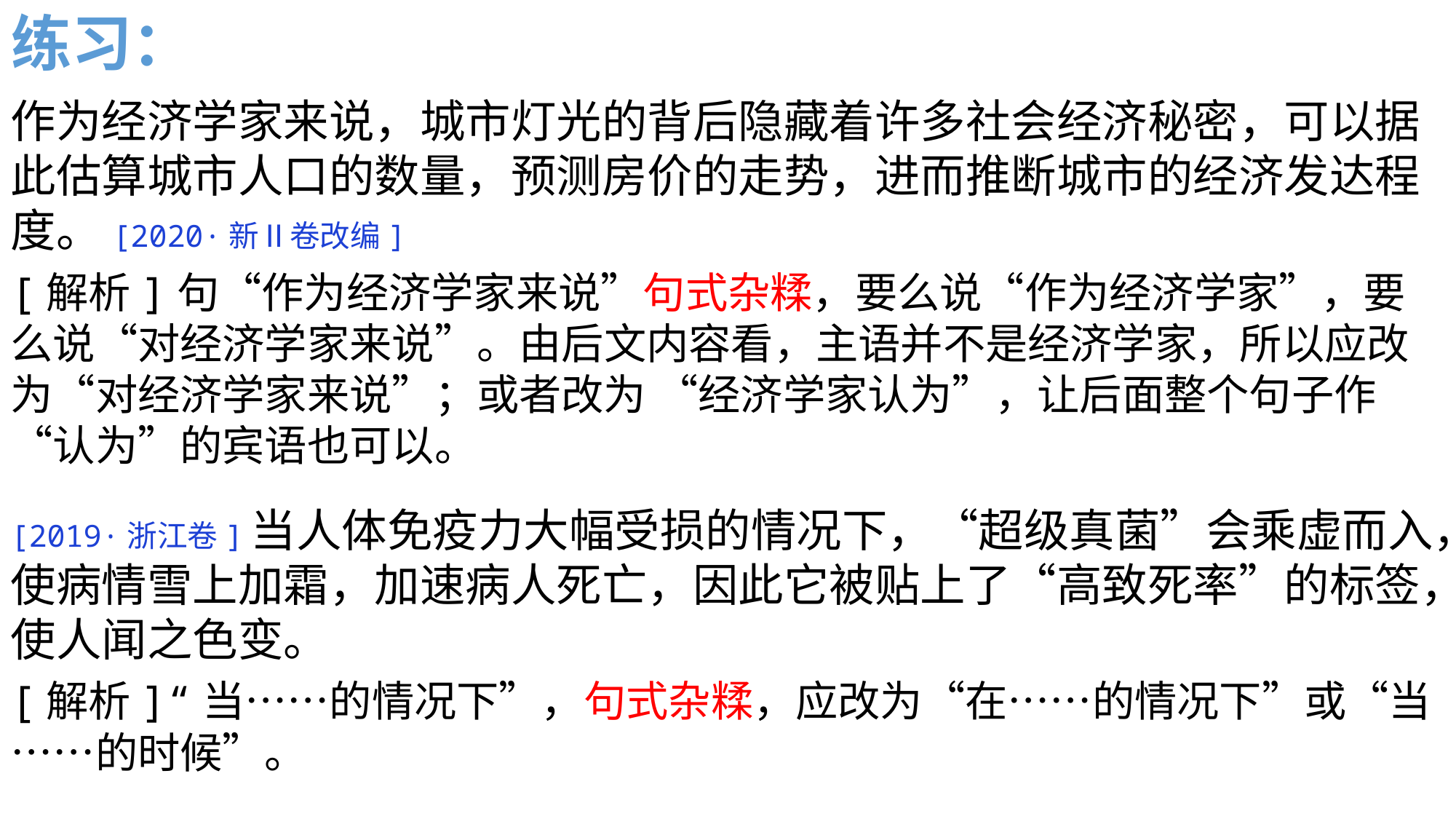

练习：
作为经济学家来说，城市灯光的背后隐藏着许多社会经济秘密，可以据此估算城市人口的数量，预测房价的走势，进而推断城市的经济发达程度。[2020·新Ⅱ卷改编]
[解析]句“作为经济学家来说”句式杂糅，要么说“作为经济学家”，要么说“对经济学家来说”。由后文内容看，主语并不是经济学家，所以应改为“对经济学家来说”；或者改为 “经济学家认为”，让后面整个句子作“认为”的宾语也可以。
[2019·浙江卷]当人体免疫力大幅受损的情况下，“超级真菌”会乘虚而入，使病情雪上加霜，加速病人死亡，因此它被贴上了“高致死率”的标签，使人闻之色变。
[解析]“当……的情况下”，句式杂糅，应改为“在……的情况下”或“当……的时候”。